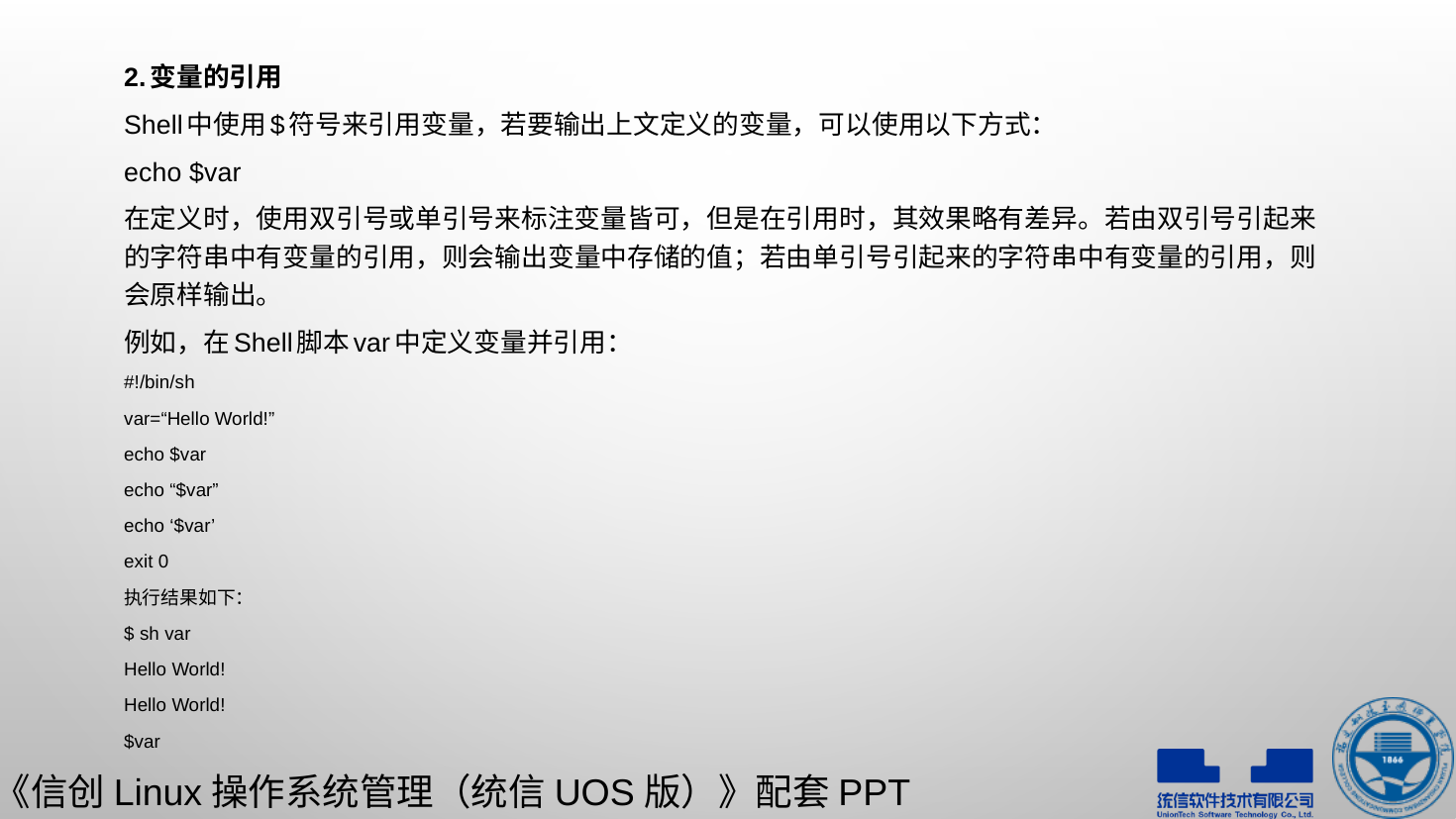

2.变量的引用
Shell中使用$符号来引用变量，若要输出上文定义的变量，可以使用以下方式：
echo $var
在定义时，使用双引号或单引号来标注变量皆可，但是在引用时，其效果略有差异。若由双引号引起来的字符串中有变量的引用，则会输出变量中存储的值；若由单引号引起来的字符串中有变量的引用，则会原样输出。
例如，在Shell脚本var中定义变量并引用：
#!/bin/sh
var=“Hello World!”
echo $var
echo “$var”
echo ‘$var’
exit 0
执行结果如下：
$ sh var
Hello World!
Hello World!
$var